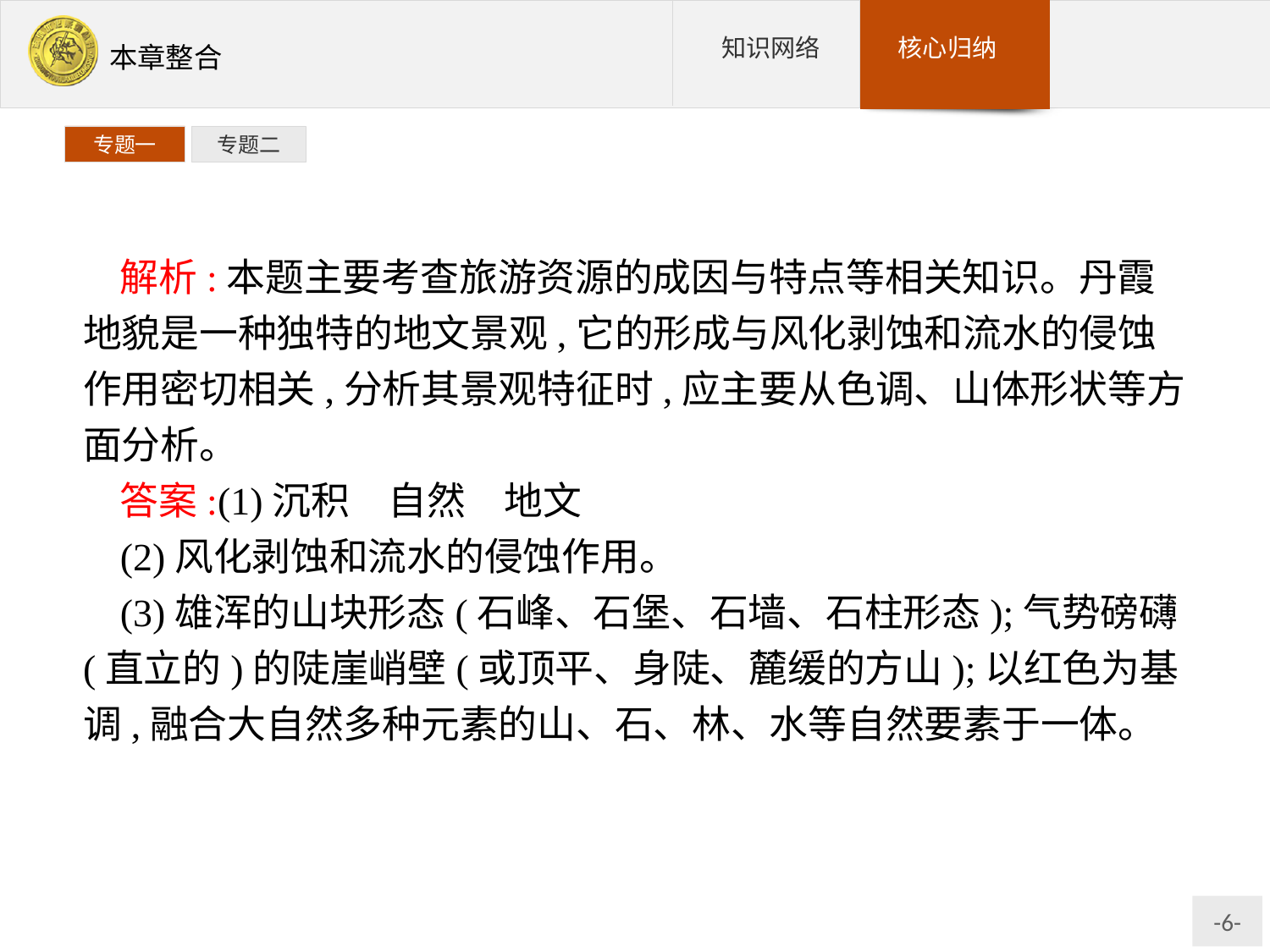

专题一
专题二
解析:本题主要考查旅游资源的成因与特点等相关知识。丹霞地貌是一种独特的地文景观,它的形成与风化剥蚀和流水的侵蚀作用密切相关,分析其景观特征时,应主要从色调、山体形状等方面分析。
答案:(1)沉积　自然　地文
(2)风化剥蚀和流水的侵蚀作用。
(3)雄浑的山块形态(石峰、石堡、石墙、石柱形态);气势磅礴(直立的)的陡崖峭壁(或顶平、身陡、麓缓的方山);以红色为基调,融合大自然多种元素的山、石、林、水等自然要素于一体。